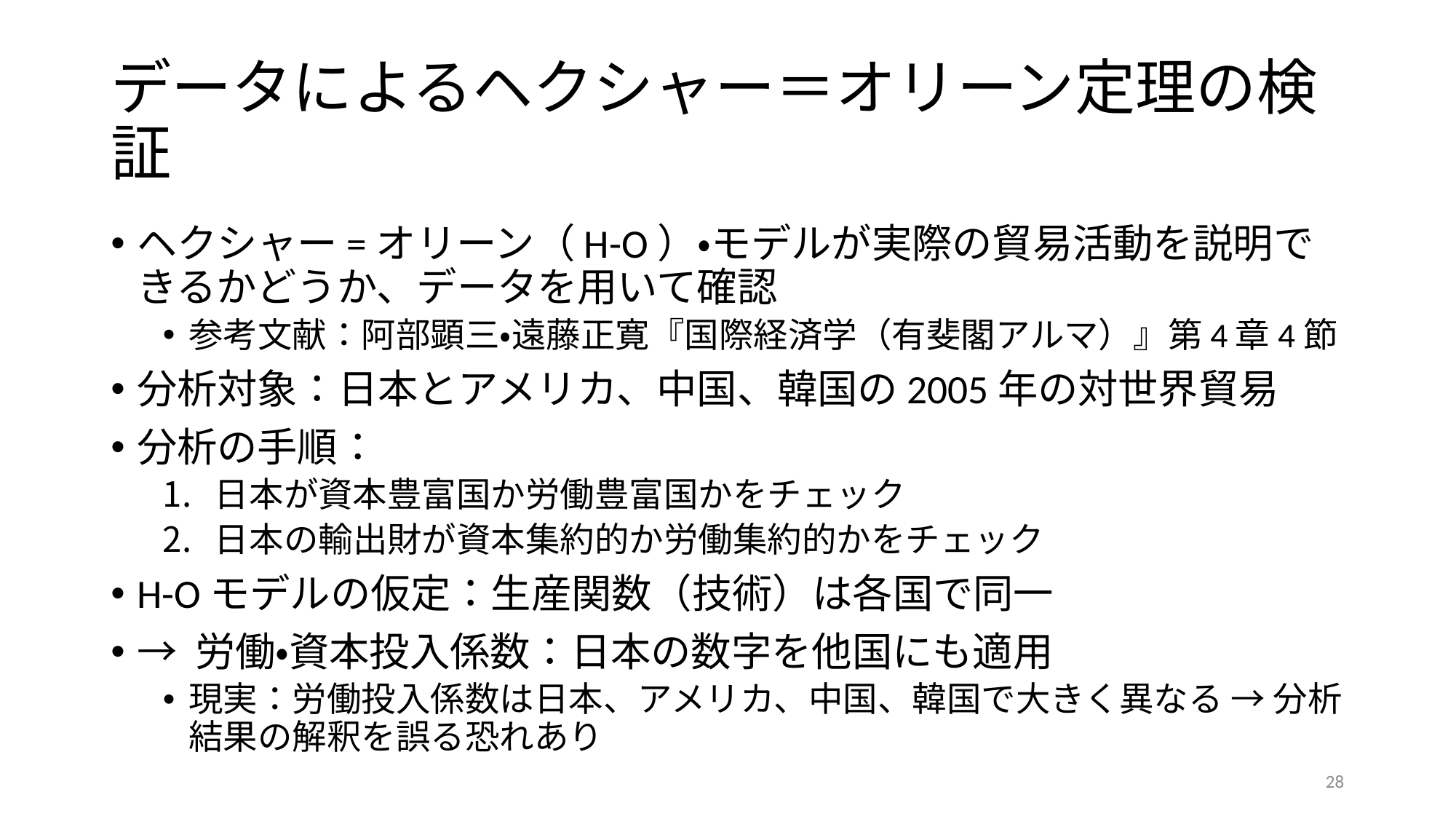

# データによるヘクシャー＝オリーン定理の検証
ヘクシャー=オリーン（H-O）・モデルが実際の貿易活動を説明できるかどうか、データを用いて確認
参考文献：阿部顕三・遠藤正寛『国際経済学（有斐閣アルマ）』第4章4節
分析対象：日本とアメリカ、中国、韓国の2005年の対世界貿易
分析の手順：
日本が資本豊富国か労働豊富国かをチェック
日本の輸出財が資本集約的か労働集約的かをチェック
H-Oモデルの仮定：生産関数（技術）は各国で同一
→ 労働・資本投入係数：日本の数字を他国にも適用
現実：労働投入係数は日本、アメリカ、中国、韓国で大きく異なる → 分析結果の解釈を誤る恐れあり

28